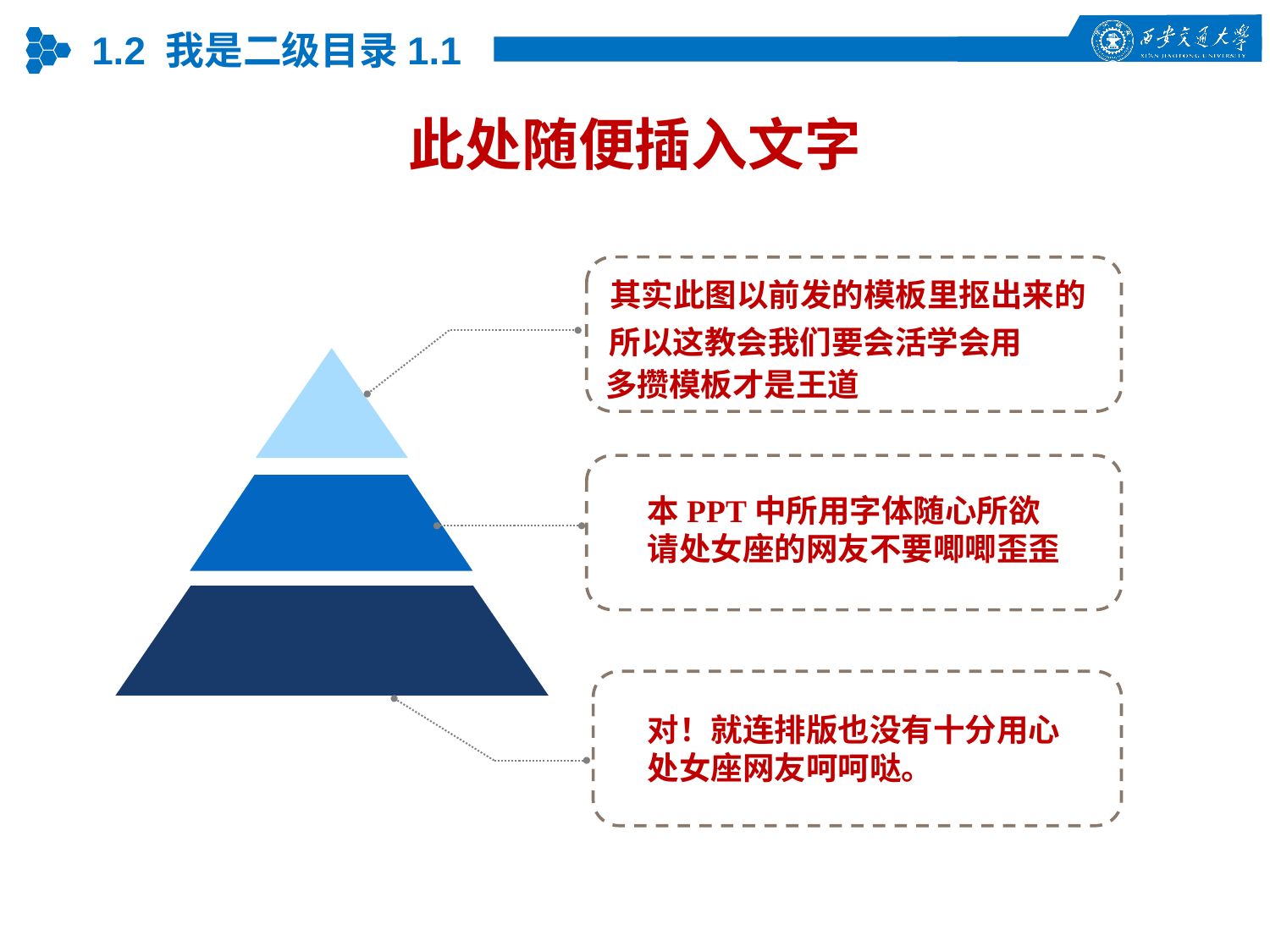

1.2 我是二级目录1.1

此处随便插入文字

其实此图以前发的模板里抠出来的
所以这教会我们要会活学会用
多攒模板才是王道
本PPT中所用字体随心所欲
请处女座的网友不要唧唧歪歪
对！就连排版也没有十分用心
处女座网友呵呵哒。